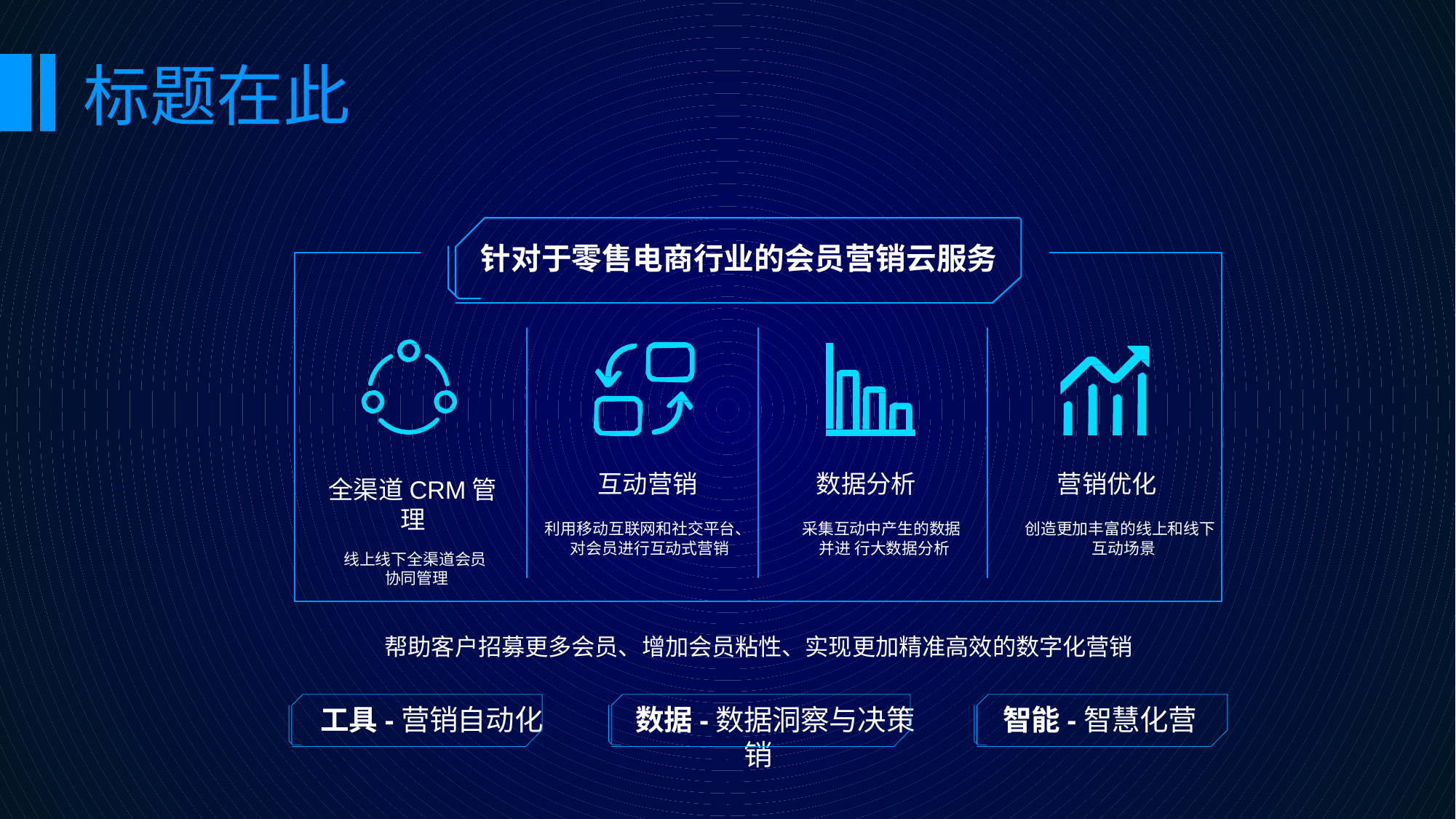

标题在此

针对于零售电商行业的会员营销云服务

互动营销
利用移动互联网和社交平台、  对会员进行互动式营销
数据分析
采集互动中产生的数据  并进 行大数据分析
营销优化
创造更加丰富的线上和线下  互动场景
全渠道CRM管理
线上线下全渠道会员  协同管理
帮助客户招募更多会员、增加会员粘性、实现更加精准高效的数字化营销

工具-营销自动化	数据-数据洞察与决策	智能-智慧化营销